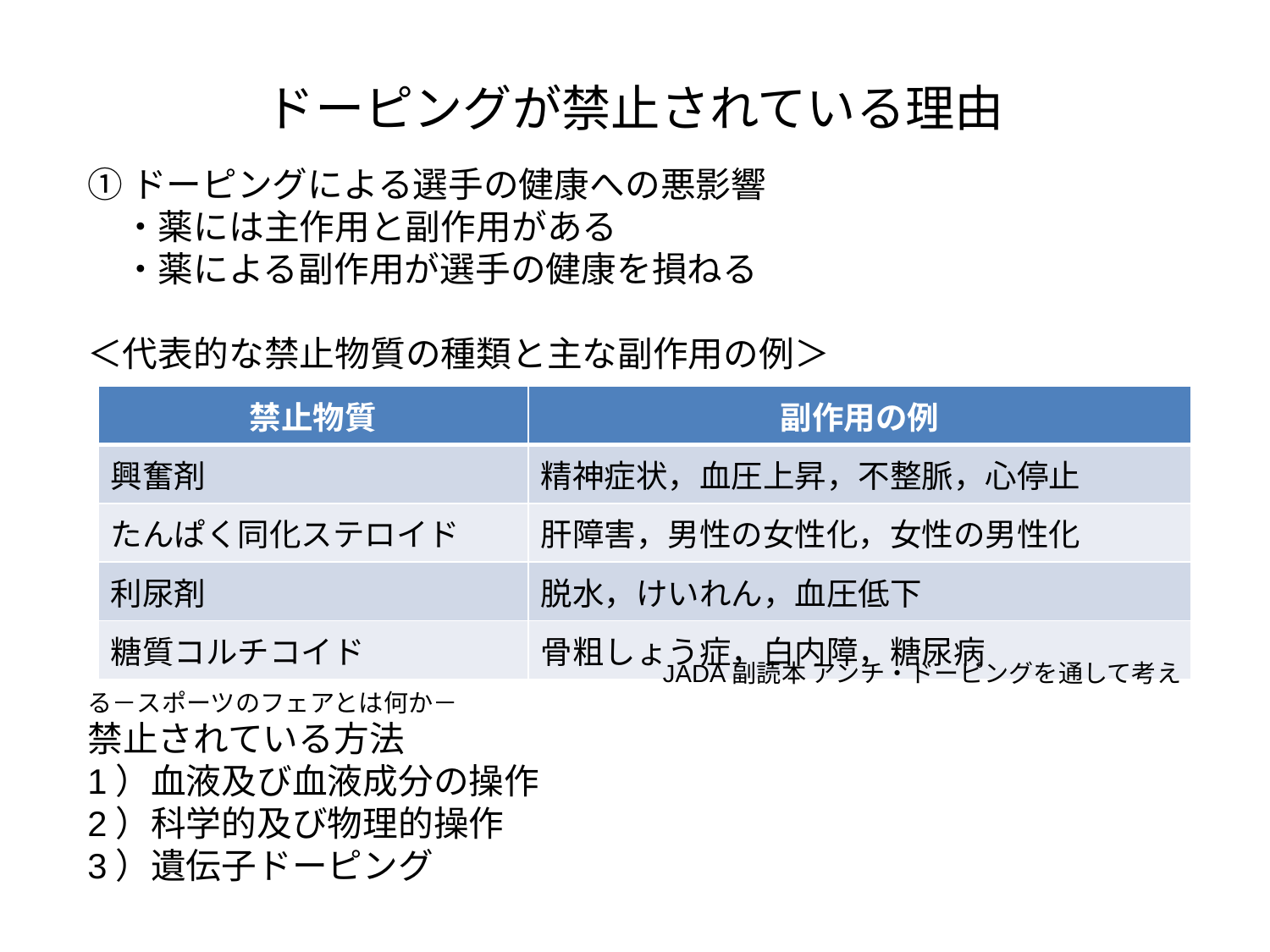

# ドーピングが禁止されている理由
①ドーピングによる選手の健康への悪影響
　・薬には主作用と副作用がある
　・薬による副作用が選手の健康を損ねる

＜代表的な禁止物質の種類と主な副作用の例＞

　　　　　　　　　　　　　　　　　　　　　　　JADA副読本 アンチ・ドーピングを通して考える－スポーツのフェアとは何か－
禁止されている方法
1）血液及び血液成分の操作
2）科学的及び物理的操作
3）遺伝子ドーピング
| 禁止物質 | 副作用の例 |
| --- | --- |
| 興奮剤 | 精神症状，血圧上昇，不整脈，心停止 |
| たんぱく同化ステロイド | 肝障害，男性の女性化，女性の男性化 |
| 利尿剤 | 脱水，けいれん，血圧低下 |
| 糖質コルチコイド | 骨粗しょう症，白内障，糖尿病 |